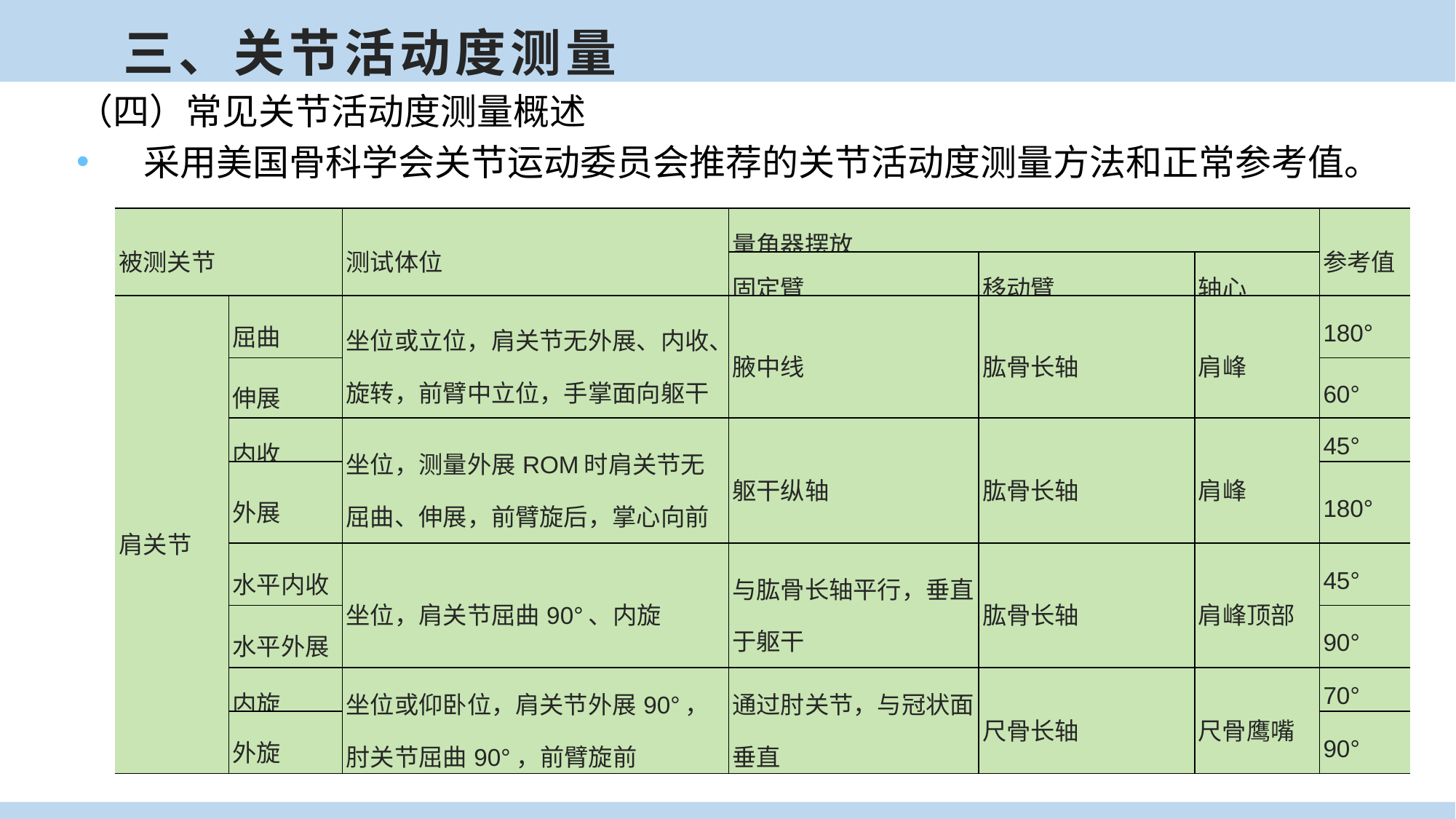

三、关节活动度测量
（四）常见关节活动度测量概述
    采用美国骨科学会关节运动委员会推荐的关节活动度测量方法和正常参考值。
上肢常见关节活动度测量
| 被测关节 |  | 测试体位 | 量角器摆放 |  |  | 参考值 |
| --- | --- | --- | --- | --- | --- | --- |
|  |  |  | 固定臂 | 移动臂 | 轴心 |  |
| 肩关节 | 屈曲 | 坐位或立位，肩关节无外展、内收、旋转，前臂中立位，手掌面向躯干 | 腋中线 | 肱骨长轴 | 肩峰 | 180° |
|  | 伸展 |  |  |  |  | 60° |
|  | 内收 | 坐位，测量外展ROM时肩关节无屈曲、伸展，前臂旋后，掌心向前 | 躯干纵轴 | 肱骨长轴 | 肩峰 | 45° |
|  | 外展 |  |  |  |  | 180° |
|  | 水平内收 | 坐位，肩关节屈曲90°、内旋 | 与肱骨长轴平行，垂直于躯干 | 肱骨长轴 | 肩峰顶部 | 45° |
|  | 水平外展 |  |  |  |  | 90° |
|  | 内旋 | 坐位或仰卧位，肩关节外展90°，肘关节屈曲90°，前臂旋前 | 通过肘关节，与冠状面垂直 | 尺骨长轴 | 尺骨鹰嘴 | 70° |
|  | 外旋 |  |  |  |  | 90° |